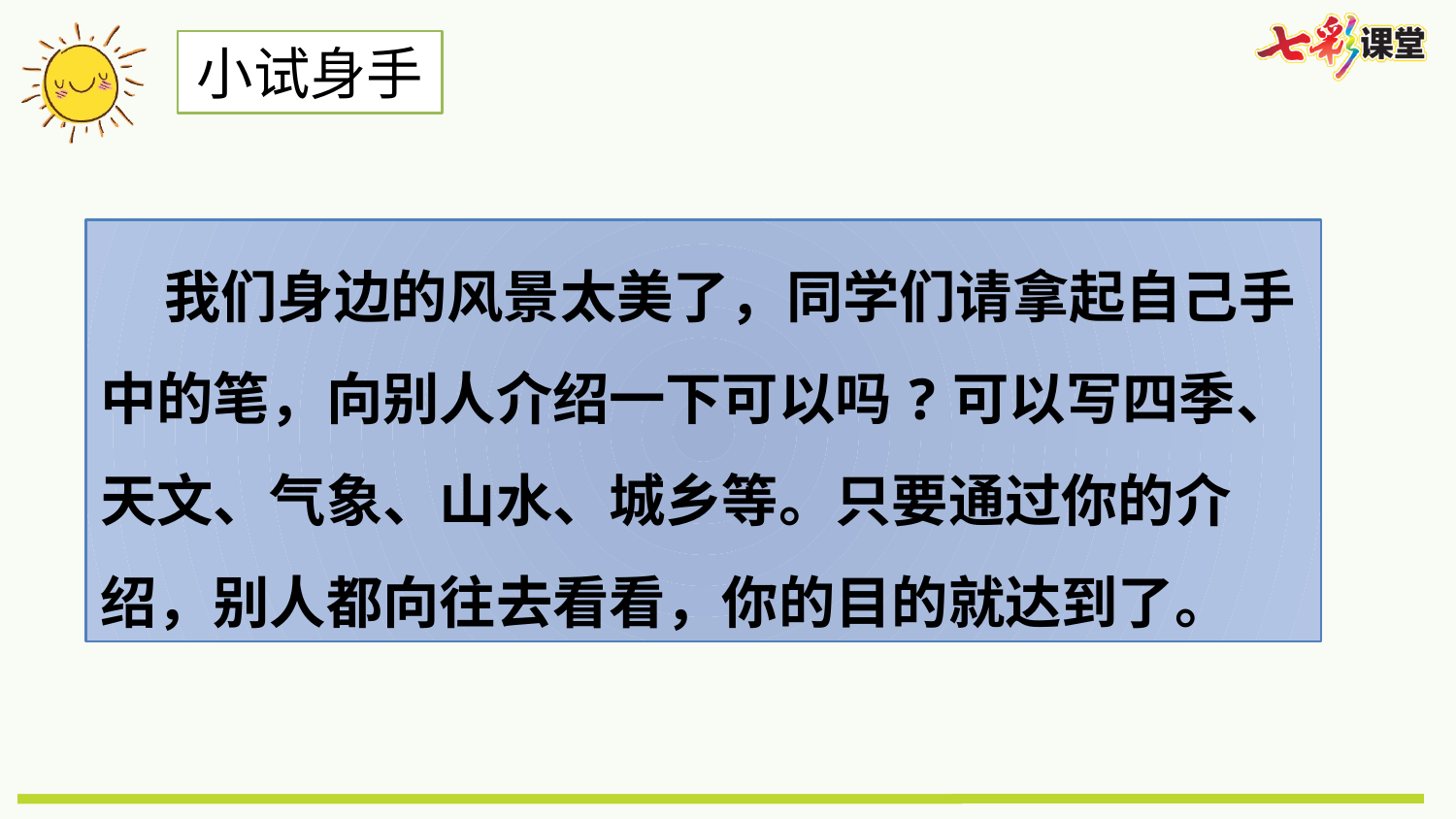

小试身手
    我们身边的风景太美了，同学们请拿起自己手中的笔，向别人介绍一下可以吗?可以写四季、天文、气象、山水、城乡等。只要通过你的介绍，别人都向往去看看，你的目的就达到了。